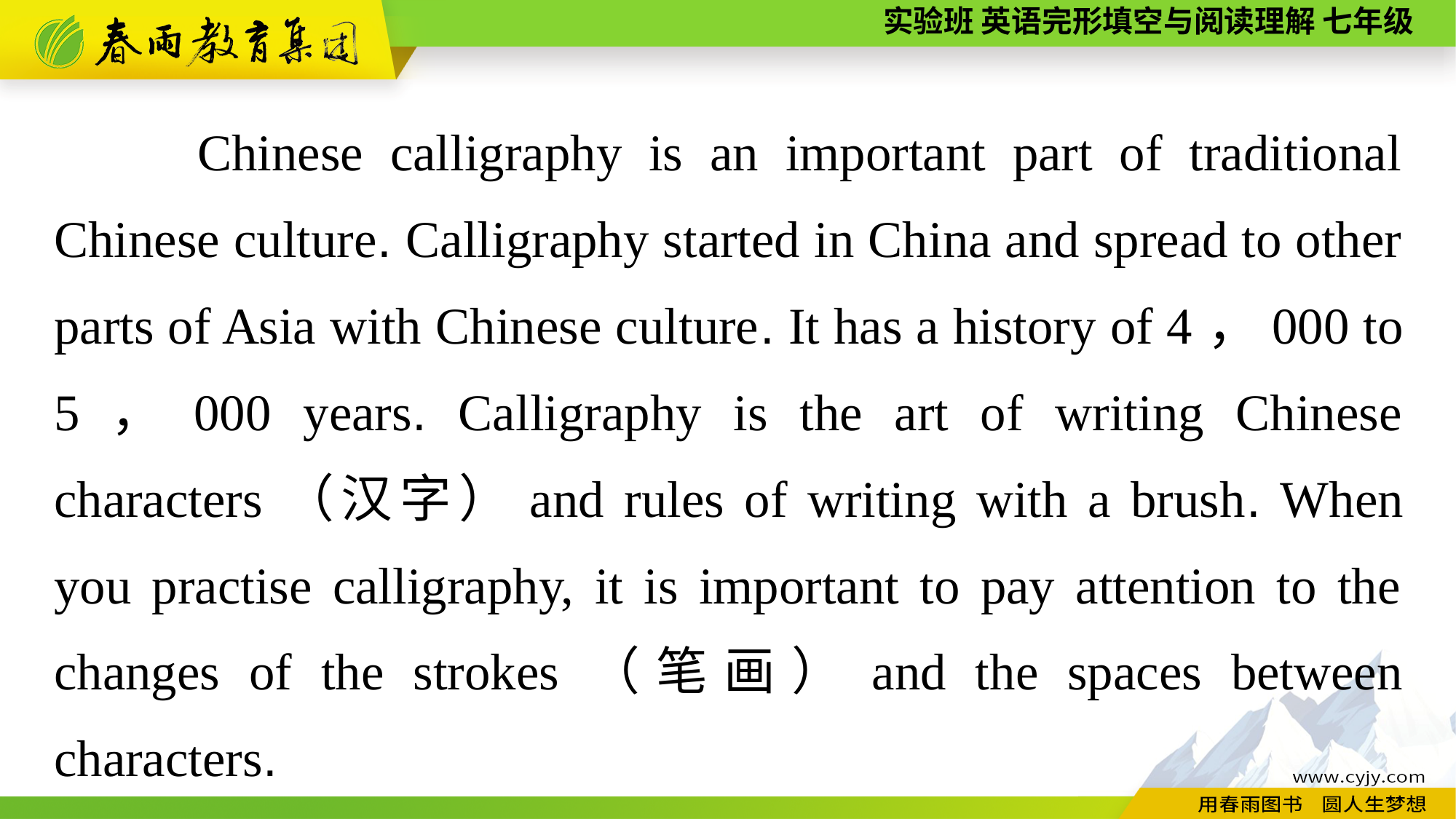

Chinese calligraphy is an important part of traditional Chinese culture. Calligraphy started in China and spread to other parts of Asia with Chinese culture. It has a history of 4，000 to 5，000 years. Calligraphy is the art of writing Chinese characters（汉字）and rules of writing with a brush. When you practise calligraphy, it is important to pay attention to the changes of the strokes（笔画）and the spaces between characters.